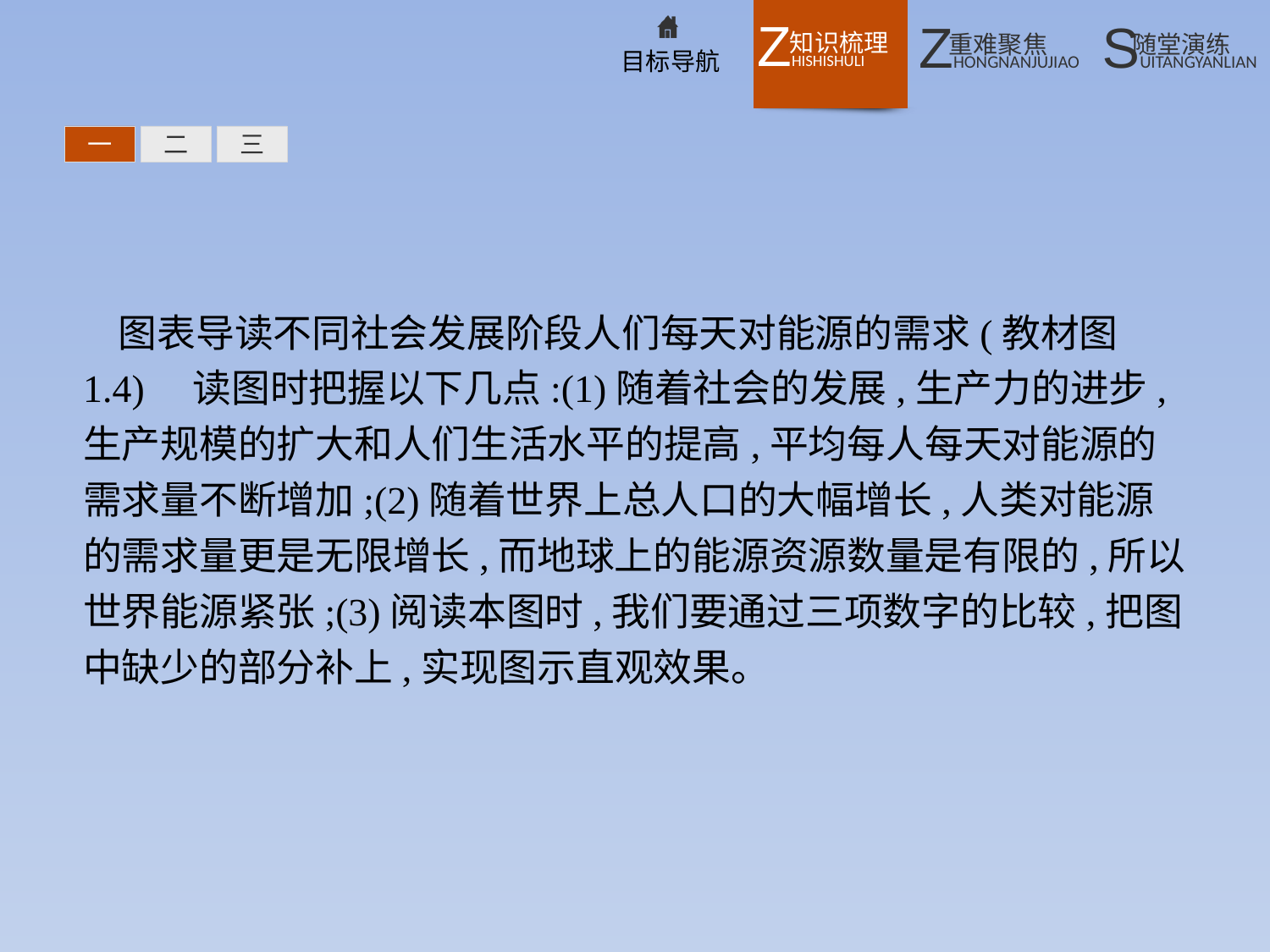

一
二
三
图表导读不同社会发展阶段人们每天对能源的需求(教材图1.4)　读图时把握以下几点:(1)随着社会的发展,生产力的进步,生产规模的扩大和人们生活水平的提高,平均每人每天对能源的需求量不断增加;(2)随着世界上总人口的大幅增长,人类对能源的需求量更是无限增长,而地球上的能源资源数量是有限的,所以世界能源紧张;(3)阅读本图时,我们要通过三项数字的比较,把图中缺少的部分补上,实现图示直观效果。